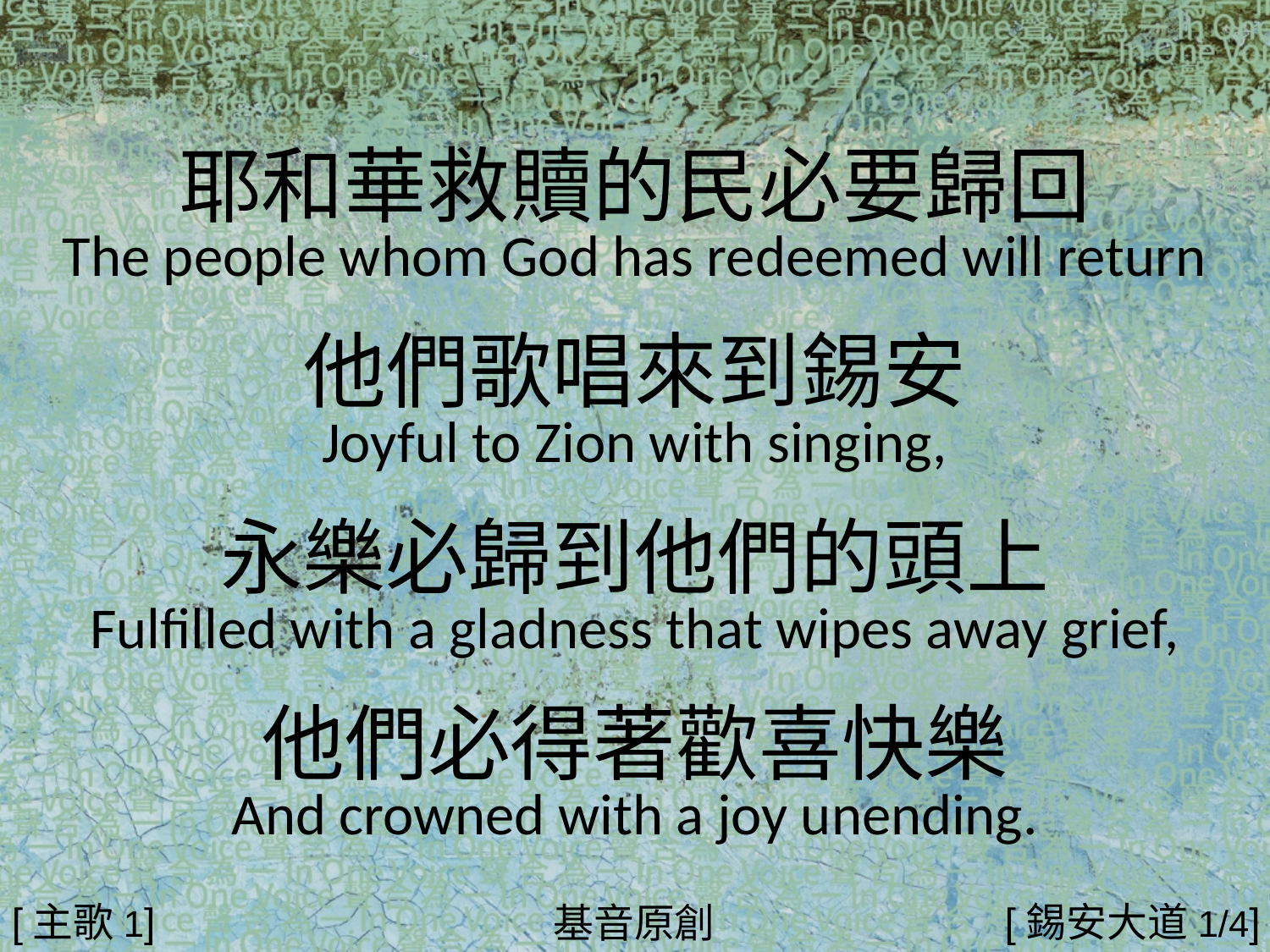

耶和華救贖的民必要歸回
The people whom God has redeemed will return

他們歌唱來到錫安
Joyful to Zion with singing,

永樂必歸到他們的頭上
Fulfilled with a gladness that wipes away grief,

他們必得著歡喜快樂
And crowned with a joy unending.
#

[主歌1]
[錫安大道1/4]
基音原創